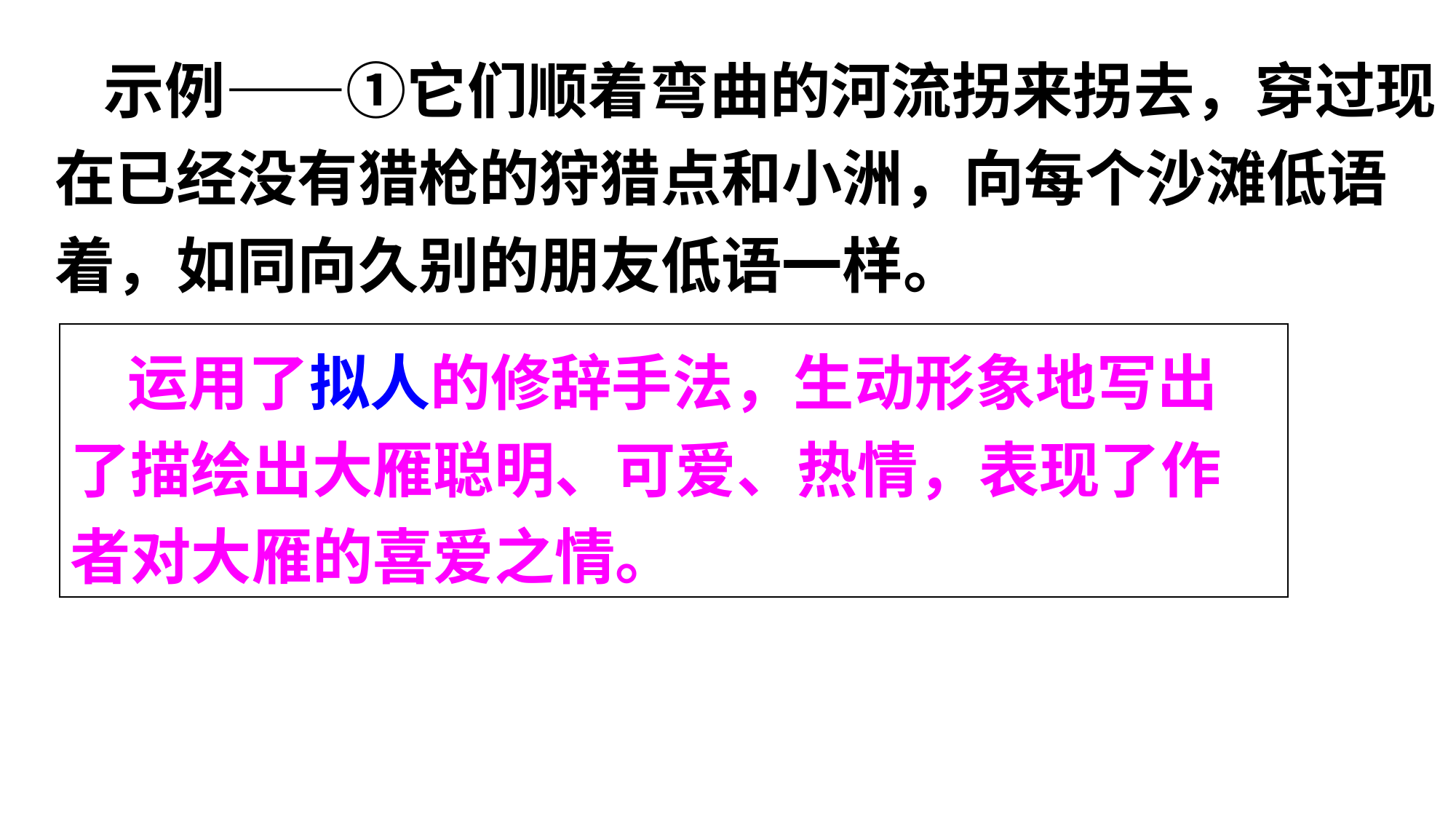

示例——①它们顺着弯曲的河流拐来拐去，穿过现在已经没有猎枪的狩猎点和小洲，向每个沙滩低语着，如同向久别的朋友低语一样。
    运用了拟人的修辞手法，生动形象地写出了描绘出大雁聪明、可爱、热情，表现了作者对大雁的喜爱之情。